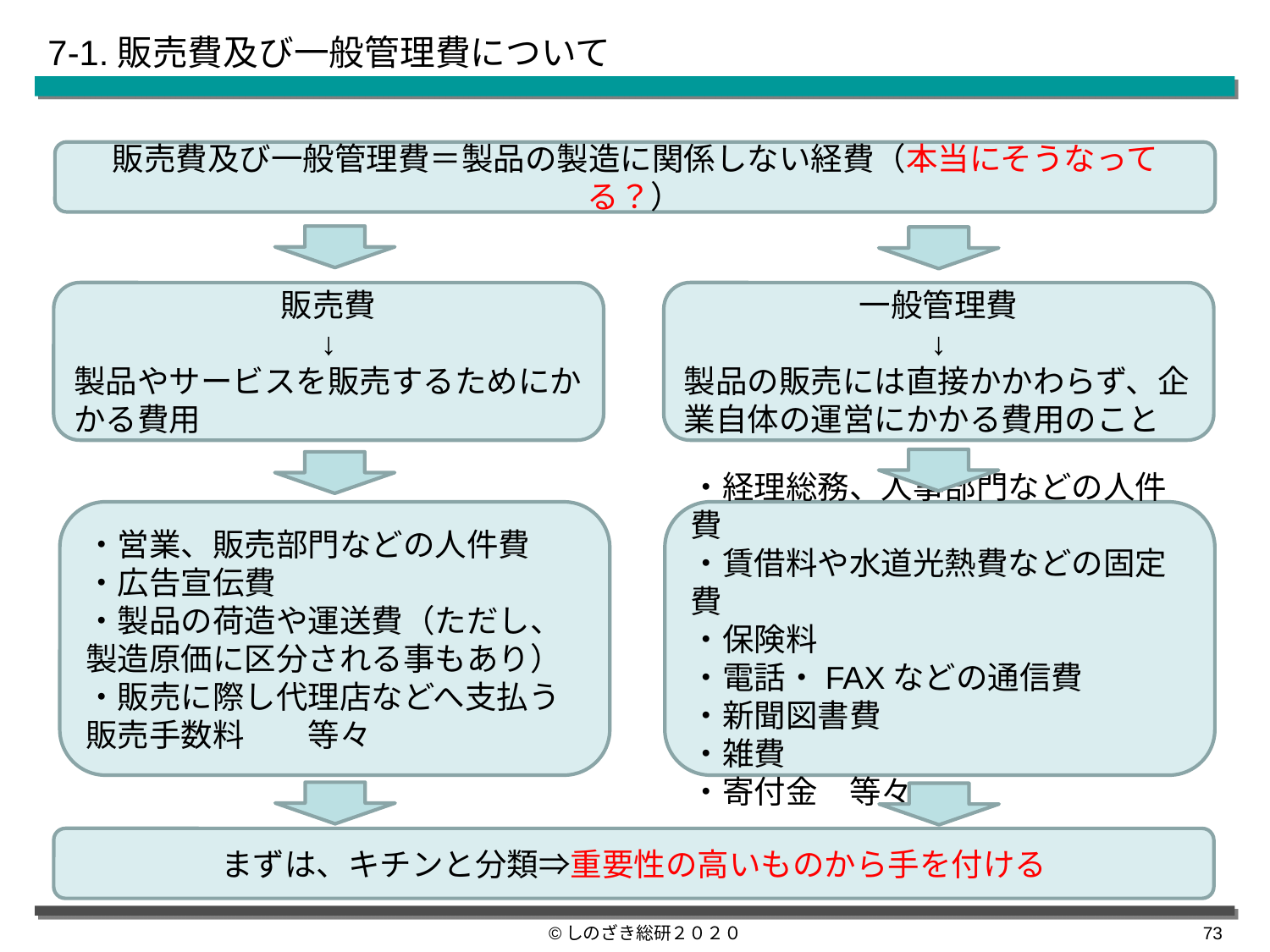

# 7-1.販売費及び一般管理費について
販売費及び一般管理費＝製品の製造に関係しない経費（本当にそうなってる？）

販売費
↓
製品やサービスを販売するためにかかる費用
一般管理費
↓
製品の販売には直接かかわらず、企業自体の運営にかかる費用のこと

・経理総務、人事部門などの人件費
・賃借料や水道光熱費などの固定費
・保険料
・電話・FAXなどの通信費
・新聞図書費
・雑費
・寄付金　等々
・営業、販売部門などの人件費
・広告宣伝費
・製品の荷造や運送費（ただし、製造原価に区分される事もあり）
・販売に際し代理店などへ支払う販売手数料　　等々

まずは、キチンと分類⇒重要性の高いものから手を付ける
©しのざき総研２０２０
73